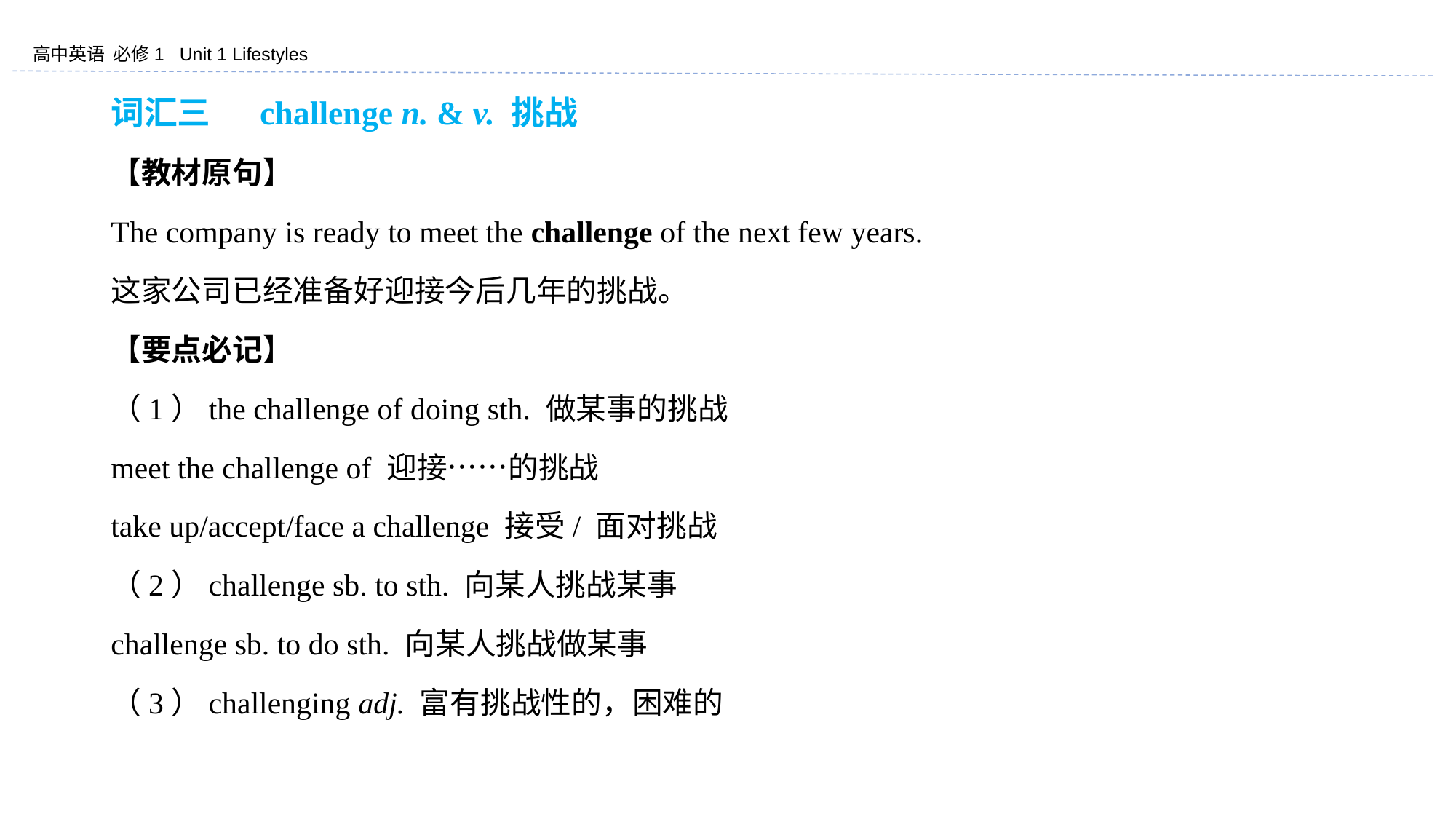

词汇三 　challenge n. & v. 挑战
【教材原句】
The company is ready to meet the challenge of the next few years.
这家公司已经准备好迎接今后几年的挑战。
【要点必记】
（1）the challenge of doing sth. 做某事的挑战
meet the challenge of 迎接……的挑战
take up/accept/face a challenge 接受/ 面对挑战
（2）challenge sb. to sth. 向某人挑战某事
challenge sb. to do sth. 向某人挑战做某事
（3）challenging adj. 富有挑战性的，困难的